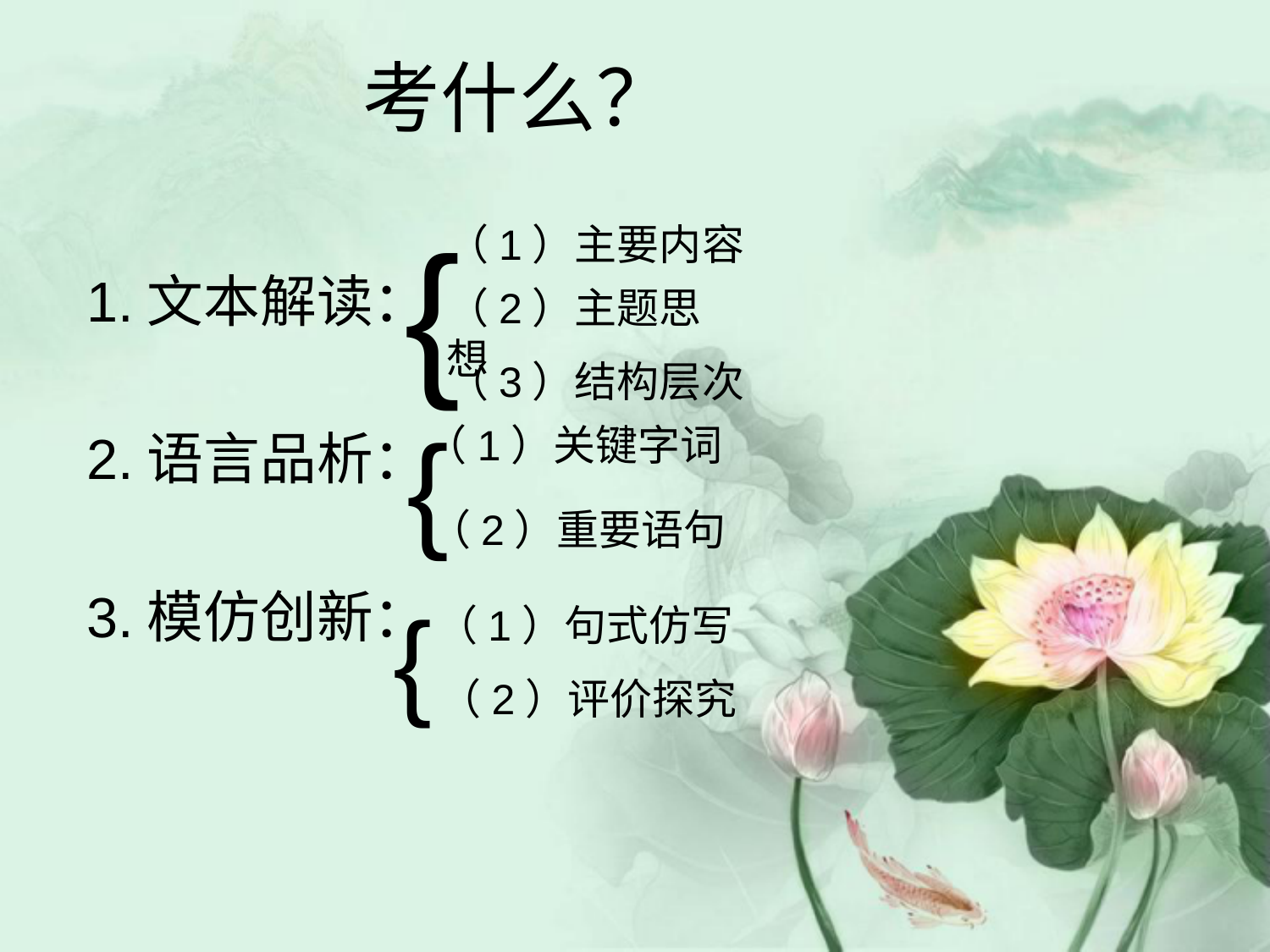

# 考什么？

1.文本解读：

2.语言品析：

3.模仿创新：
{
（1）主要内容
（2）主题思想
（3）结构层次
{
（1）关键字词
（2）重要语句
{
（1）句式仿写
（2）评价探究